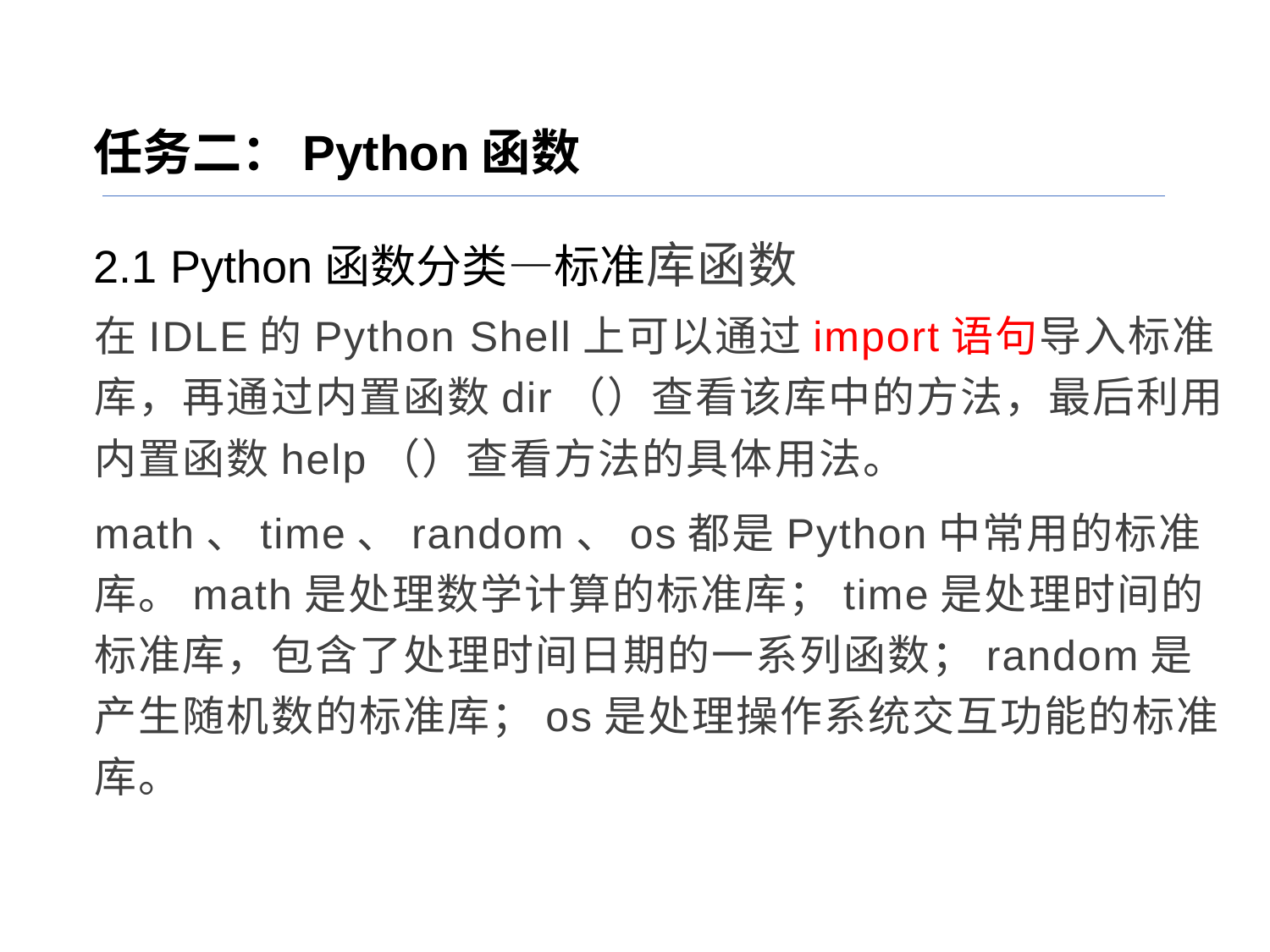

任务二：Python函数
2.1 Python函数分类—标准库函数
在IDLE的Python Shell上可以通过import语句导入标准库，再通过内置函数dir（）查看该库中的方法，最后利用内置函数help（）查看方法的具体用法。
math、time、random、os都是Python中常用的标准库。math是处理数学计算的标准库；time是处理时间的标准库，包含了处理时间日期的一系列函数；random是产生随机数的标准库；os是处理操作系统交互功能的标准库。